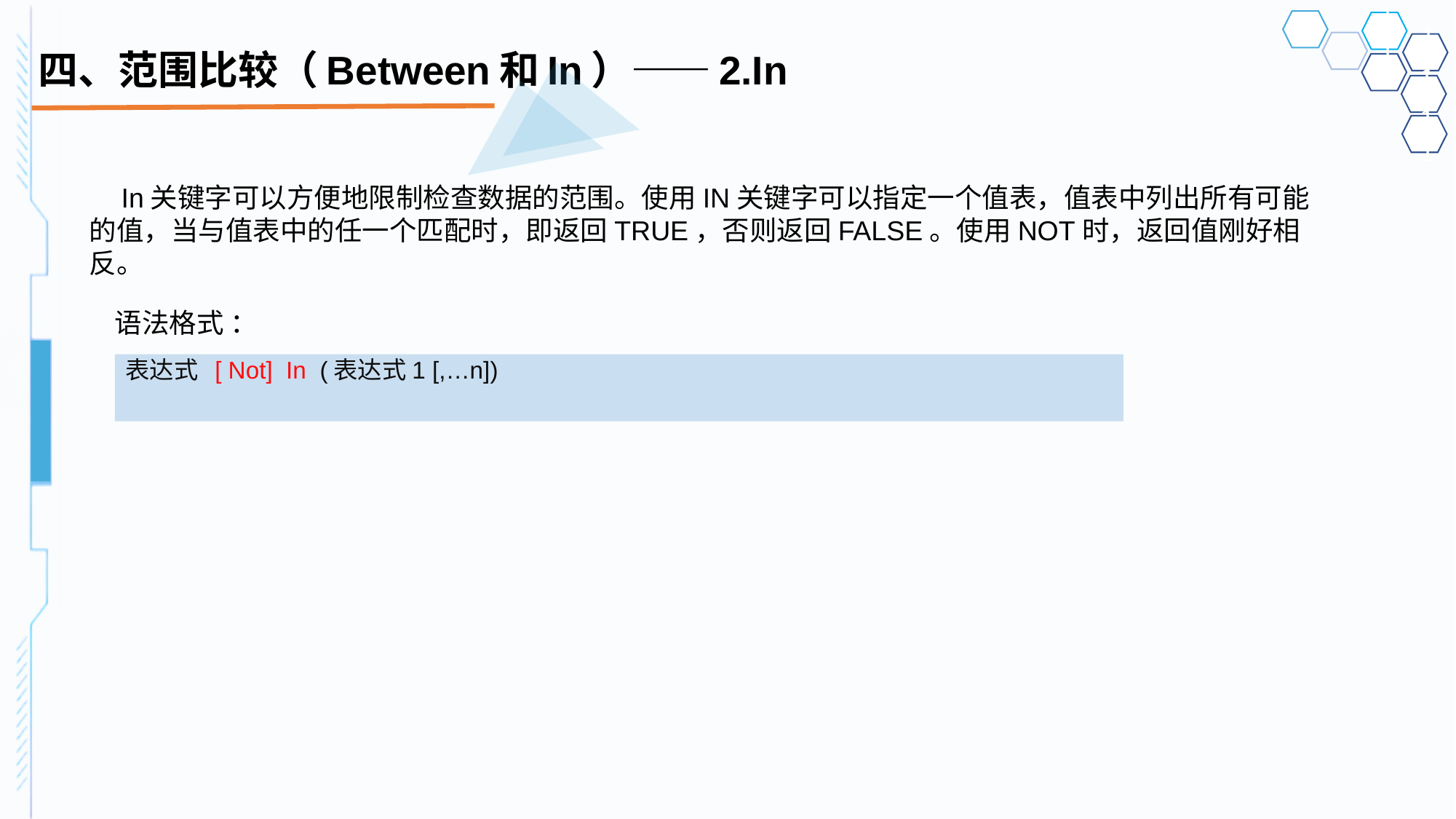

# 四、范围比较（Between和In）——2.In

In关键字可以方便地限制检查数据的范围。使用IN关键字可以指定一个值表，值表中列出所有可能的值，当与值表中的任一个匹配时，即返回TRUE，否则返回FALSE。使用NOT时，返回值刚好相反。
语法格式 ：
表达式  [ Not]  In  (表达式1 [,…n])